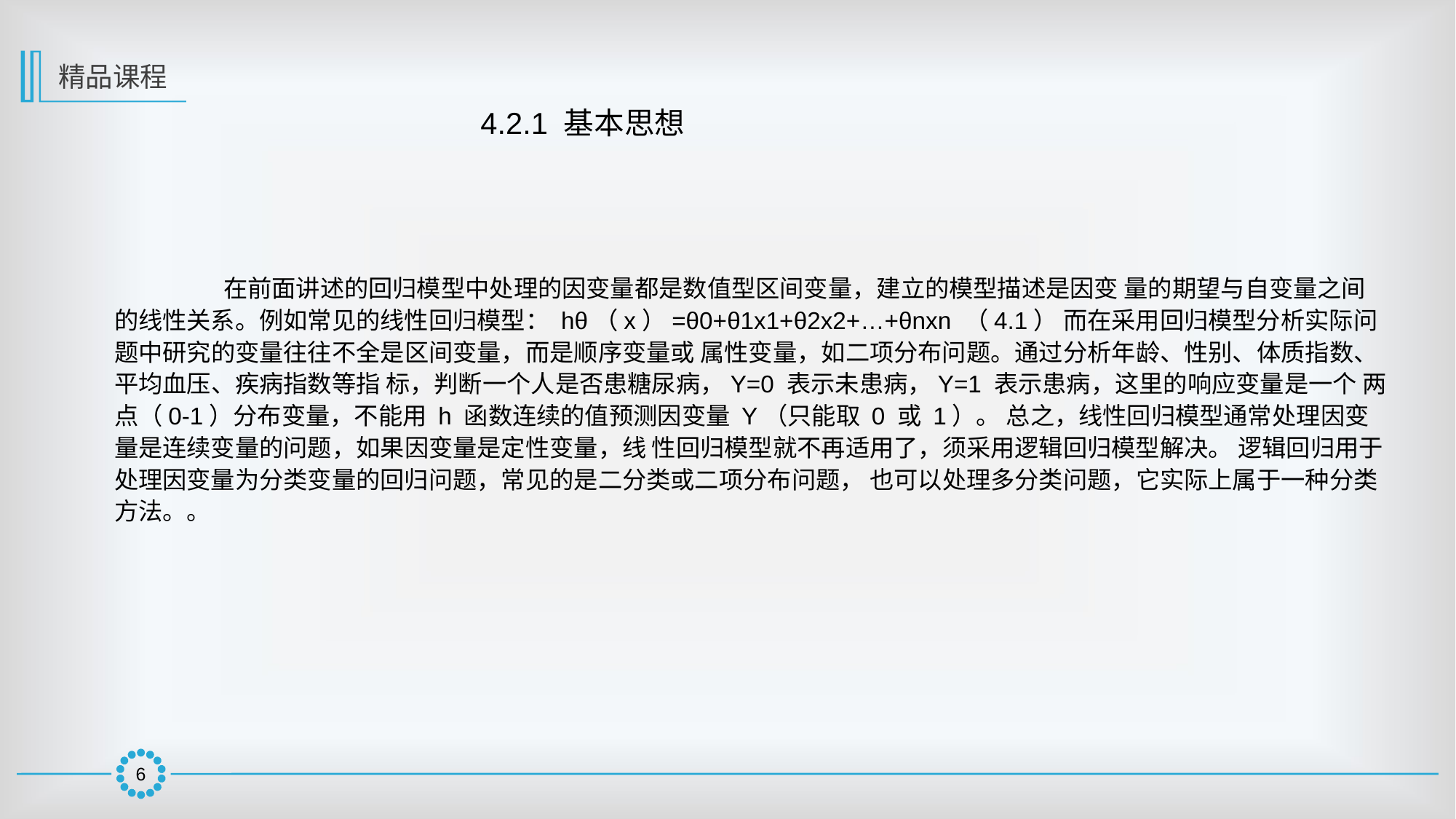

精品课程
4.2.1 基本思想
	在前面讲述的回归模型中处理的因变量都是数值型区间变量，建立的模型描述是因变 量的期望与自变量之间的线性关系。例如常见的线性回归模型： hθ（x）=θ0+θ1x1+θ2x2+…+θnxn （4.1） 而在采用回归模型分析实际问题中研究的变量往往不全是区间变量，而是顺序变量或 属性变量，如二项分布问题。通过分析年龄、性别、体质指数、平均血压、疾病指数等指 标，判断一个人是否患糖尿病，Y=0 表示未患病，Y=1 表示患病，这里的响应变量是一个 两点（0-1）分布变量，不能用 h 函数连续的值预测因变量 Y（只能取 0 或 1）。 总之，线性回归模型通常处理因变量是连续变量的问题，如果因变量是定性变量，线 性回归模型就不再适用了，须采用逻辑回归模型解决。 逻辑回归用于处理因变量为分类变量的回归问题，常见的是二分类或二项分布问题， 也可以处理多分类问题，它实际上属于一种分类方法。。

6